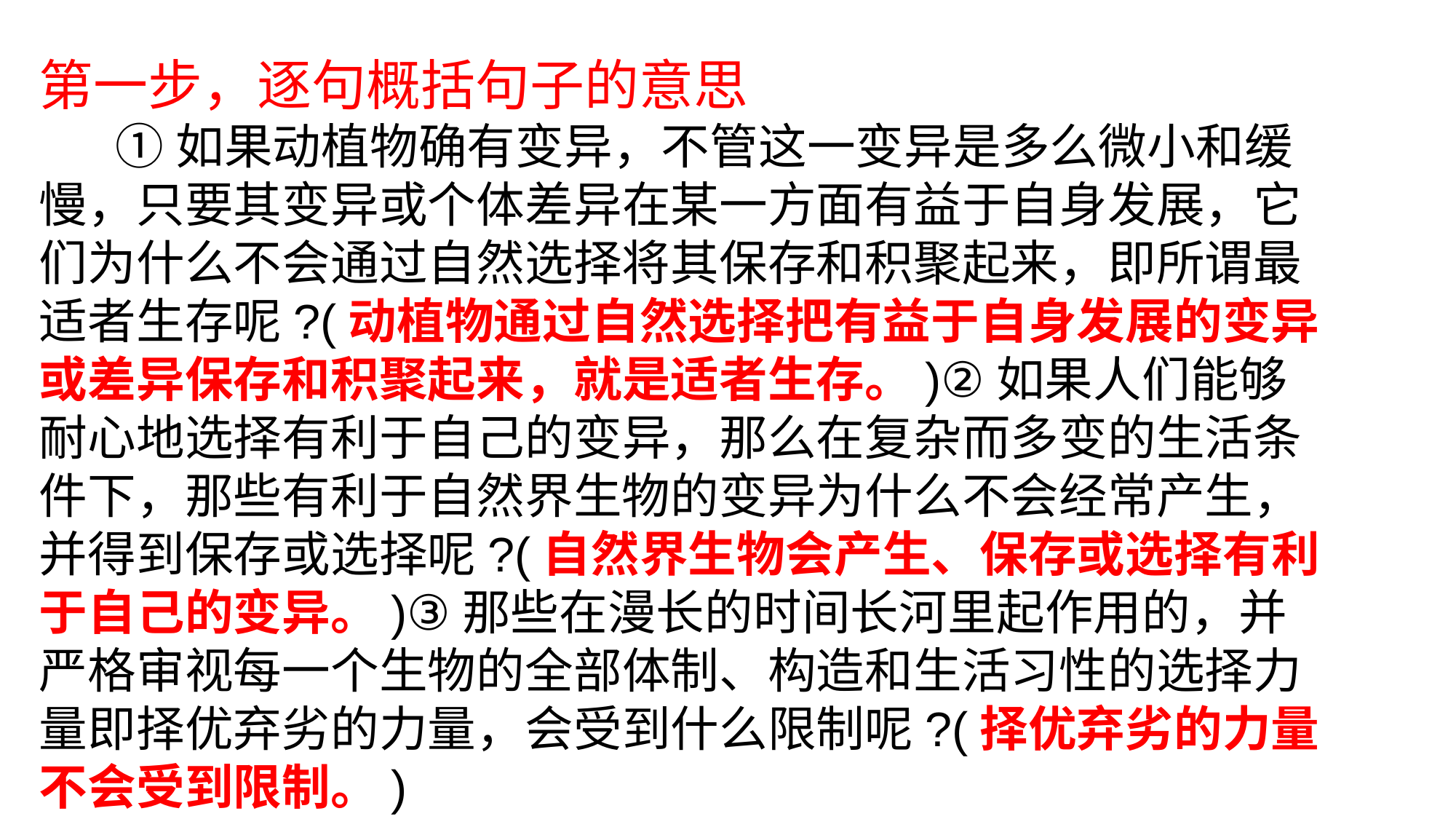

第一步，逐句概括句子的意思
       ①如果动植物确有变异，不管这一变异是多么微小和缓慢，只要其变异或个体差异在某一方面有益于自身发展，它们为什么不会通过自然选择将其保存和积聚起来，即所谓最适者生存呢?(动植物通过自然选择把有益于自身发展的变异或差异保存和积聚起来，就是适者生存。)②如果人们能够耐心地选择有利于自己的变异，那么在复杂而多变的生活条件下，那些有利于自然界生物的变异为什么不会经常产生，并得到保存或选择呢?(自然界生物会产生、保存或选择有利于自己的变异。)③那些在漫长的时间长河里起作用的，并严格审视每一个生物的全部体制、构造和生活习性的选择力量即择优弃劣的力量，会受到什么限制呢?(择优弃劣的力量不会受到限制。)